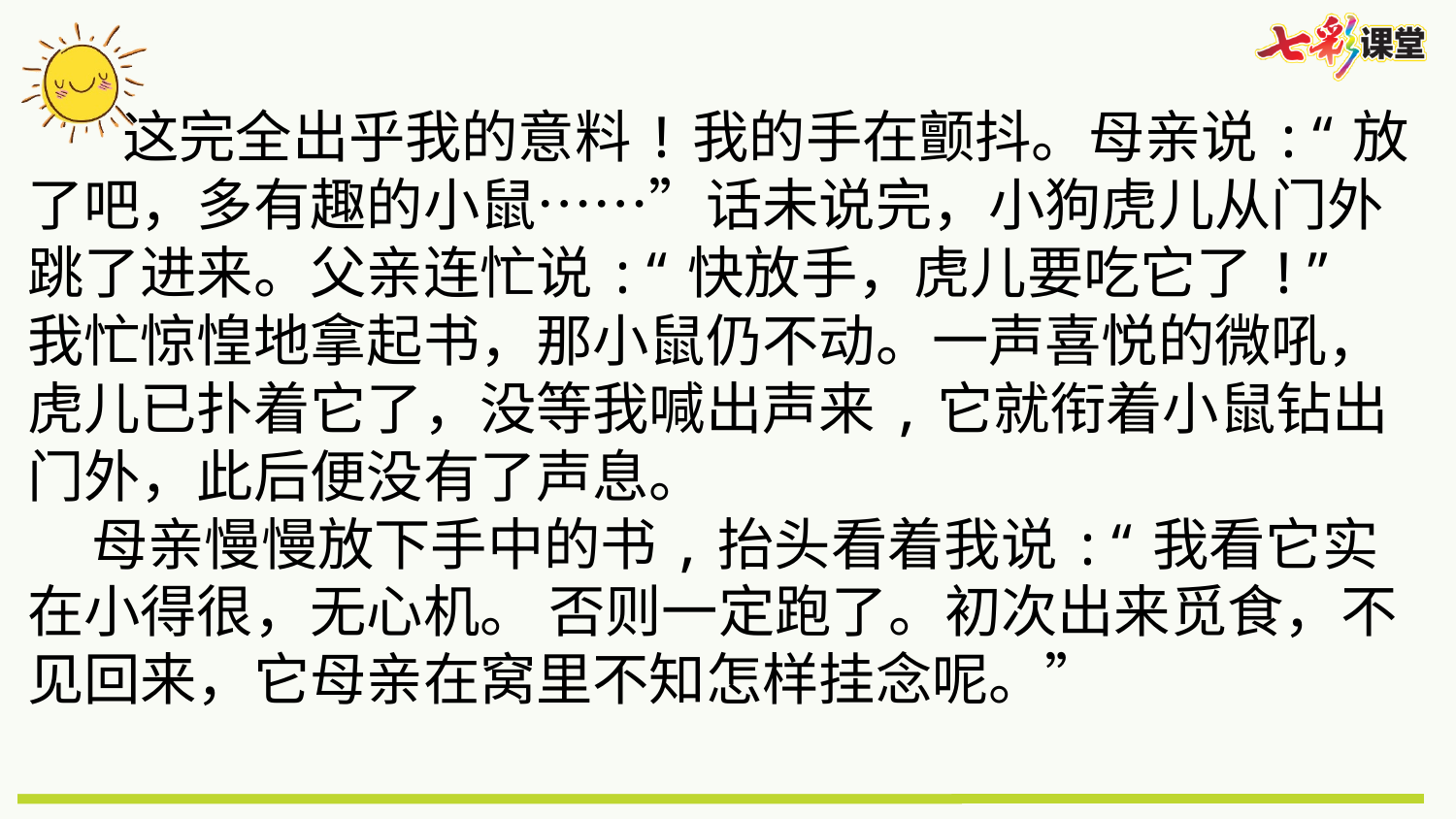

这完全出乎我的意料!我的手在颤抖。母亲说:“放了吧，多有趣的小鼠……”话未说完，小狗虎儿从门外跳了进来。父亲连忙说:“快放手，虎儿要吃它了!” 我忙惊惶地拿起书，那小鼠仍不动。一声喜悦的微吼，虎儿已扑着它了，没等我喊出声来,它就衔着小鼠钻出门外，此后便没有了声息。
    母亲慢慢放下手中的书,抬头看着我说:“我看它实在小得很，无心机。 否则一定跑了。初次出来觅食，不见回来，它母亲在窝里不知怎样挂念呢。”